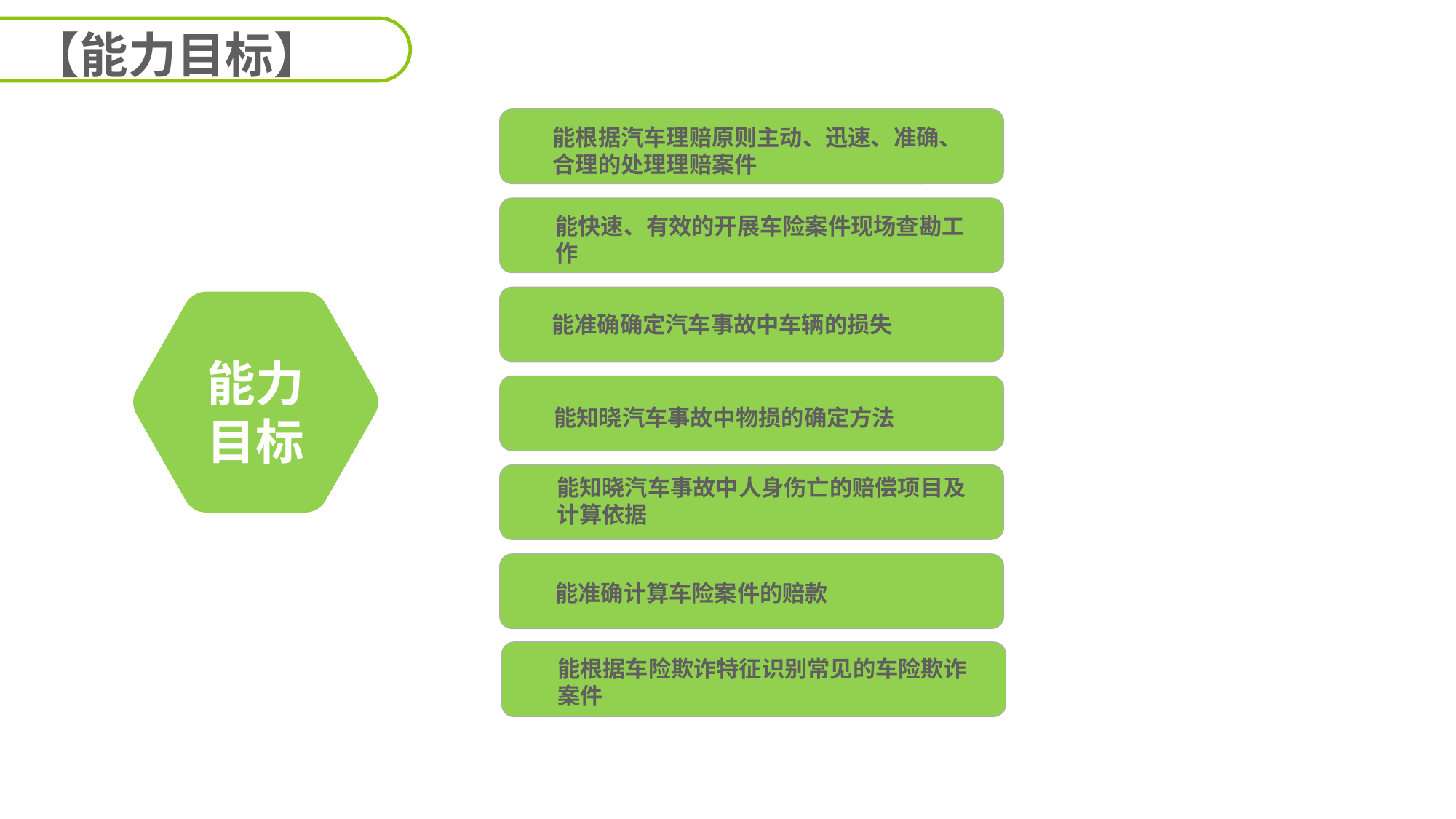

【能力目标】

能根据汽车理赔原则主动、迅速、准确、合理的处理理赔案件

能快速、有效的开展车险案件现场查勘工作

能准确确定汽车事故中车辆的损失
能力
目标

能知晓汽车事故中物损的确定方法

能知晓汽车事故中人身伤亡的赔偿项目及计算依据

能准确计算车险案件的赔款

能根据车险欺诈特征识别常见的车险欺诈案件
延迟符